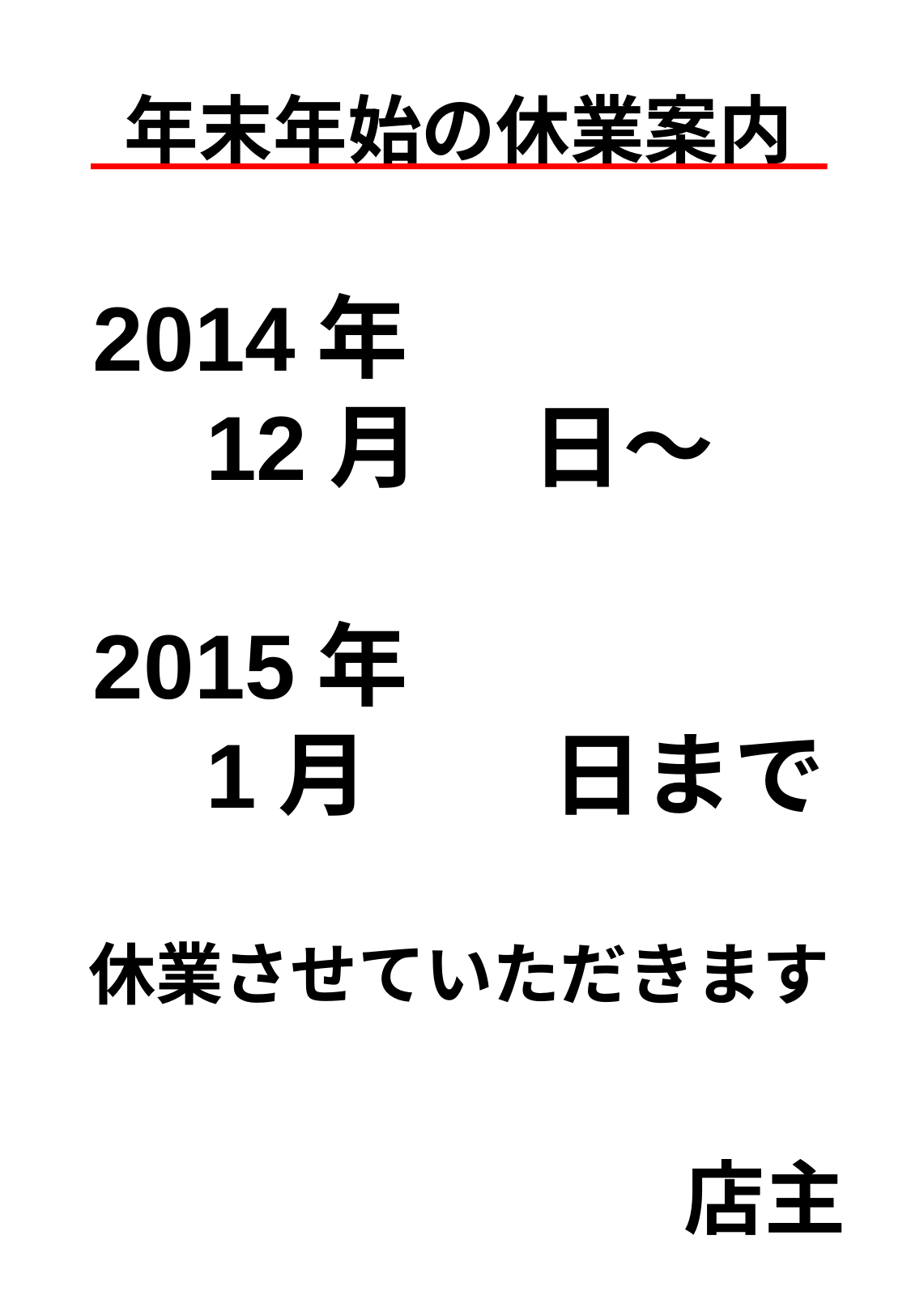

年末年始の休業案内

2014年
　12月　 日～

2015年
　1月　　日まで
休業させていただきます
店主